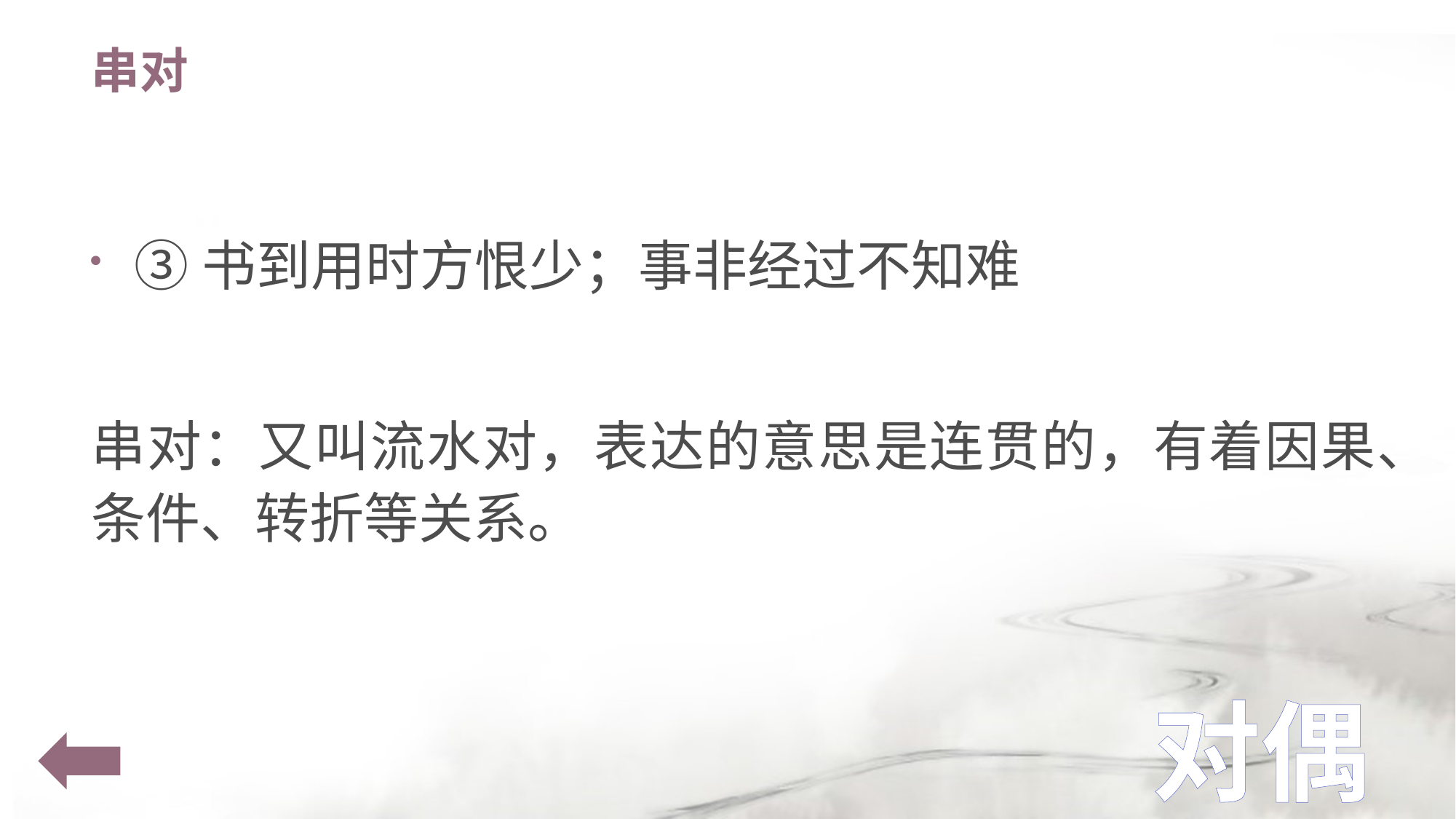

# 串对

③书到用时方恨少；事非经过不知难

串对：又叫流水对，表达的意思是连贯的，有着因果、条件、转折等关系。

对偶